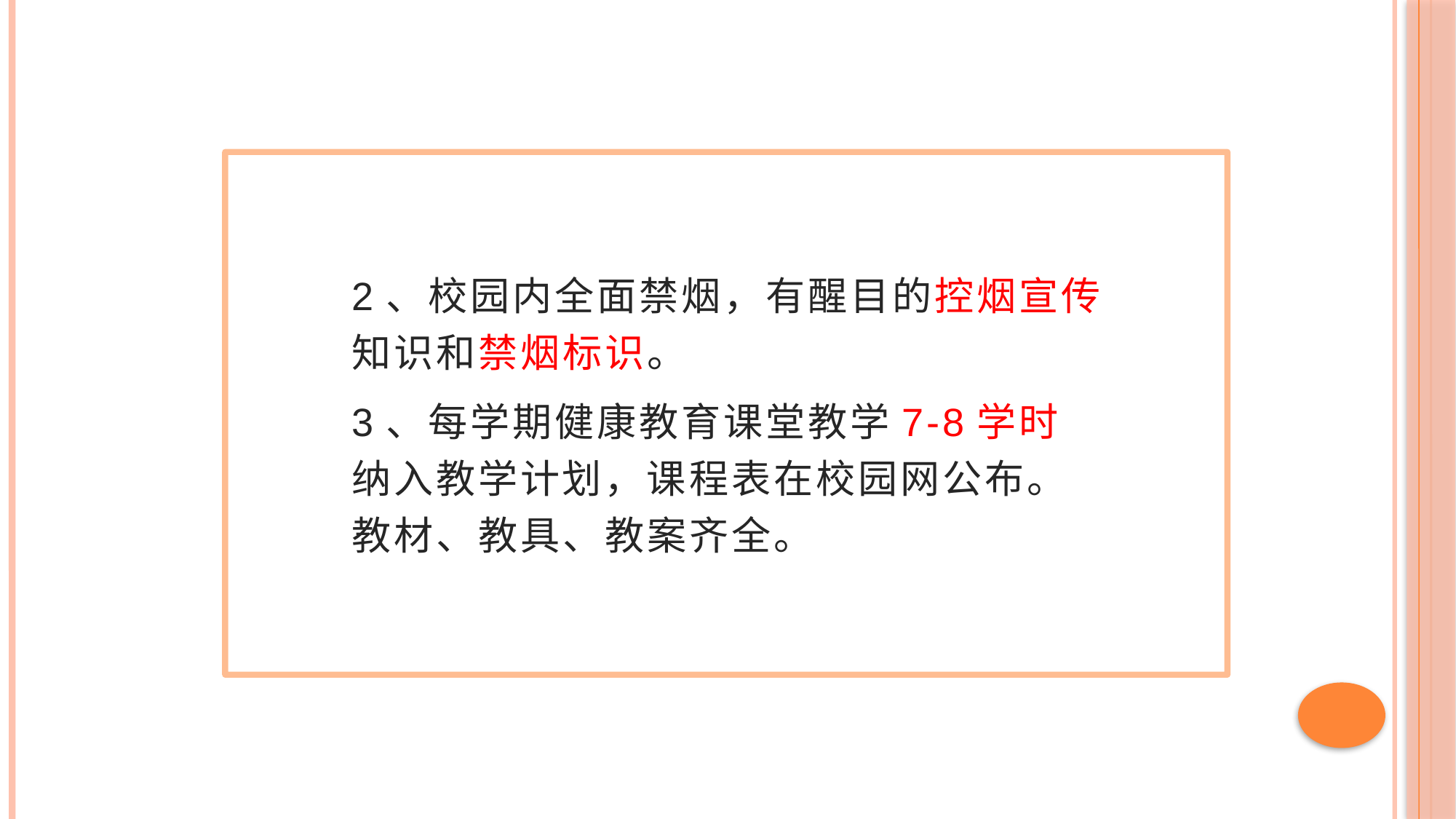

2、校园内全面禁烟，有醒目的控烟宣传知识和禁烟标识。
3、每学期健康教育课堂教学7-8学时纳入教学计划，课程表在校园网公布。教材、教具、教案齐全。